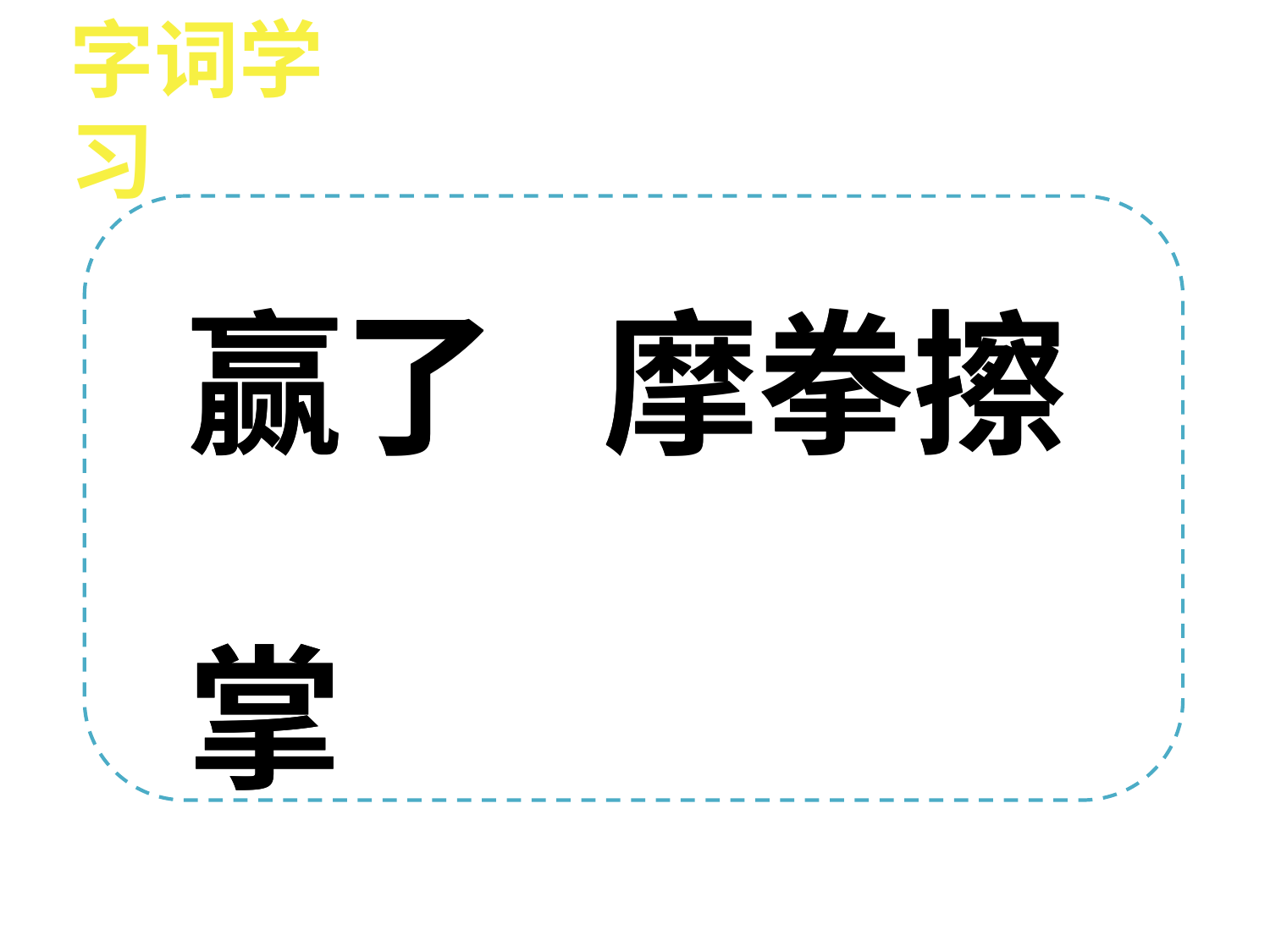

字词学习
赢了   摩拳擦掌
出谋划策  引荐
赢了   摩拳擦掌
出谋划策  引荐